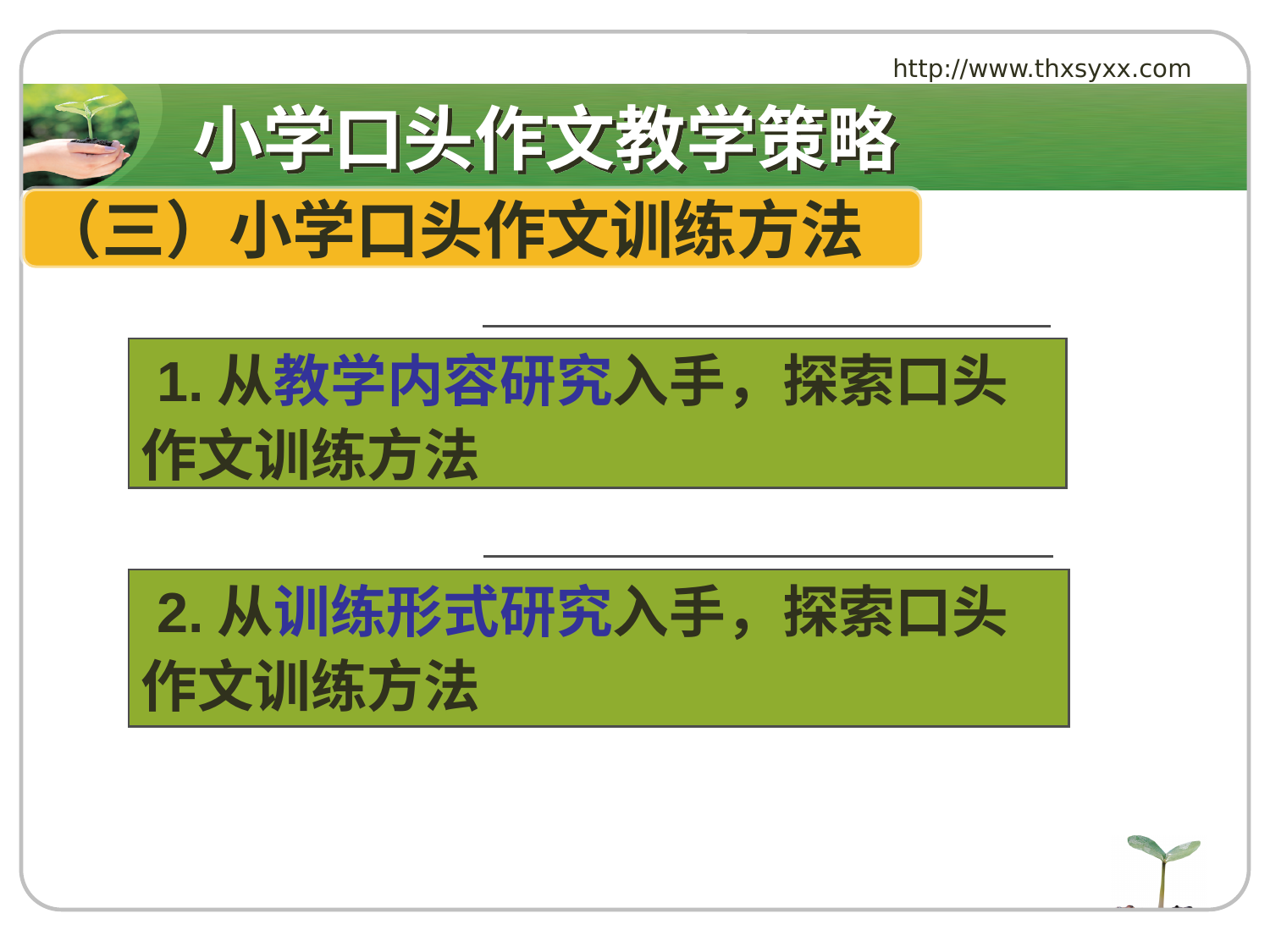

http://www.thxsyxx.com
# 小学口头作文教学策略
（三）小学口头作文训练方法
 1.从教学内容研究入手，探索口头作文训练方法
 2.从训练形式研究入手，探索口头作文训练方法